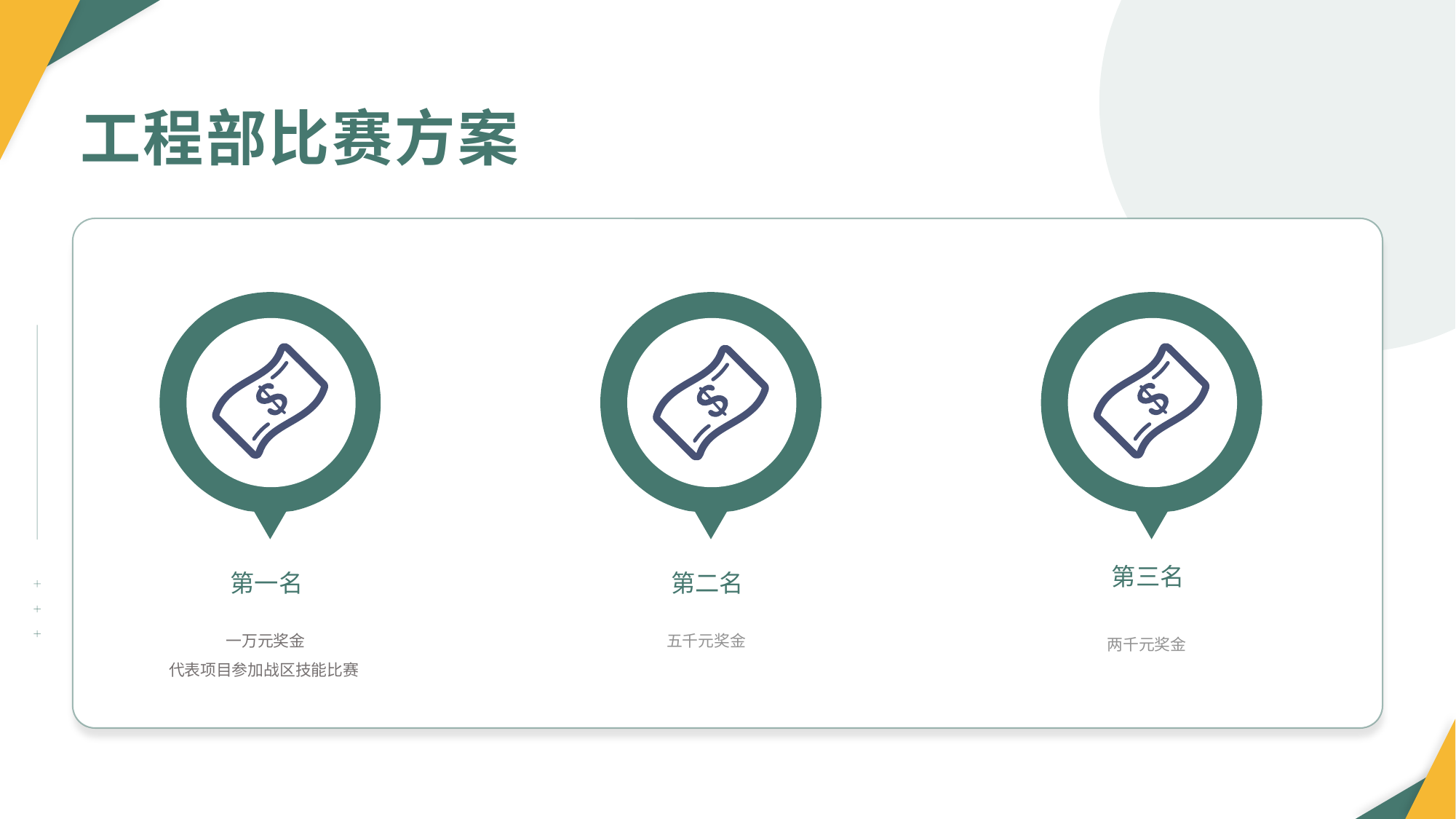

工程部比赛方案

第一名
一万元奖金
代表项目参加战区技能比赛

第二名
五千元奖金

第三名
两千元奖金